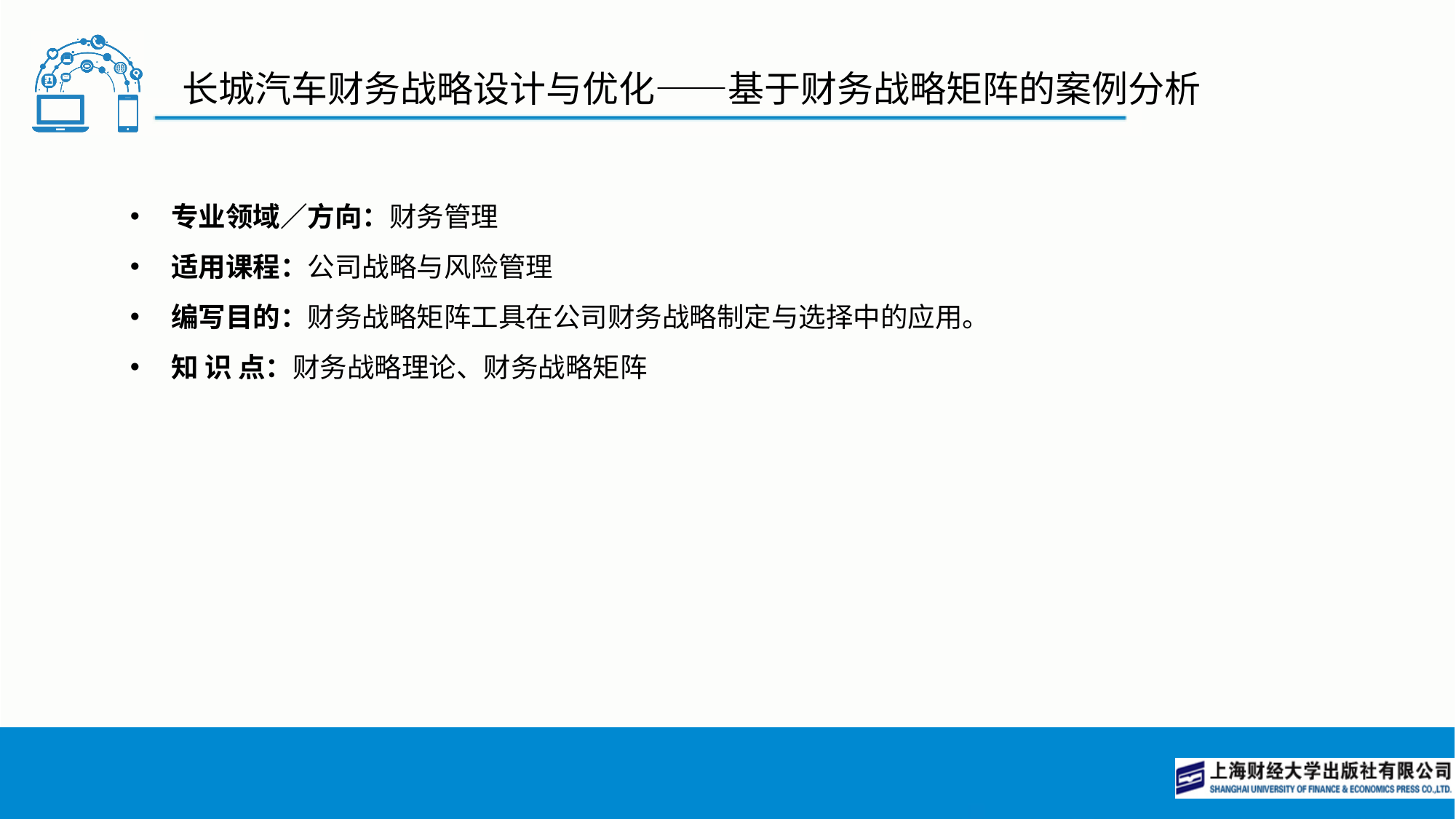

# 长城汽车财务战略设计与优化——基于财务战略矩阵的案例分析
专业领域／方向：财务管理
适用课程：公司战略与风险管理
编写目的：财务战略矩阵工具在公司财务战略制定与选择中的应用。
知 识 点：财务战略理论、财务战略矩阵